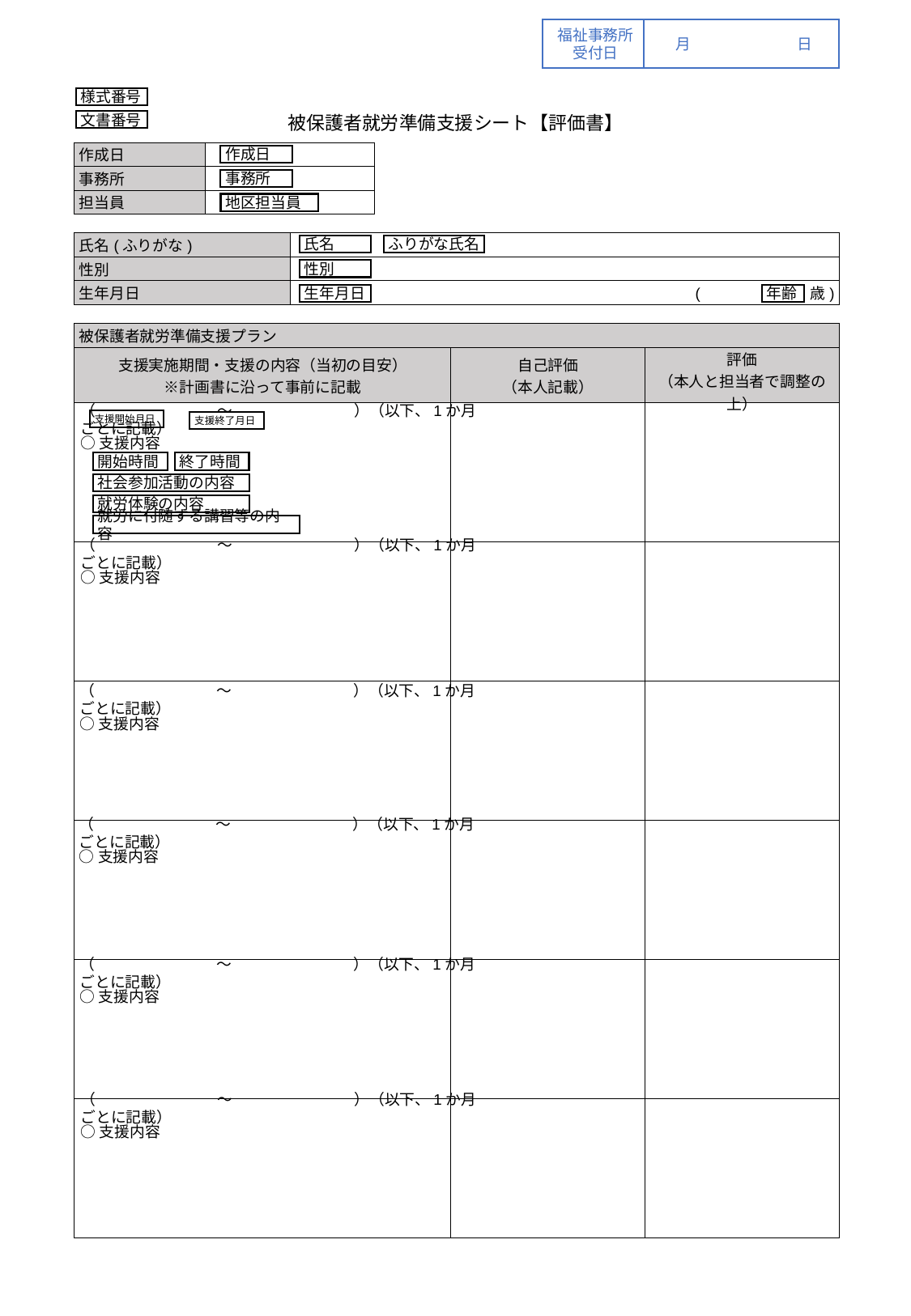

福祉事務所
受付日
月	日
様式番号
被保護者就労準備支援シート【評価書】
文書番号
| 作成日 |  |  |  |  |  |  |  |
| --- | --- | --- | --- | --- | --- | --- | --- |
| 事務所 |  |  |  |  |  |  |  |
| 担当員 |  |  |  |  |  |  |  |
作成日
事務所
地区担当員
| 氏名(ふりがな) |  |
| --- | --- |
| 性別 |  |
| 生年月日 | (　　　　　　　歳) |
氏名
ふりがな氏名
性別
年齢
生年月日
| 被保護者就労準備支援プラン |  |  |
| --- | --- | --- |
| 支援実施期間・支援の内容（当初の目安） ※計画書に沿って事前に記載 | 自己評価 （本人記載） | 評価 （本人と担当者で調整の上） |
|  |  |  |
|  |  |  |
|  |  |  |
|  |  |  |
|  |  |  |
|  |  |  |
（　　　　　　　　～　　　　　　　　）（以下、1か月ごとに記載）
支援開始月日
支援終了月日
○支援内容
開始時間
終了時間
社会参加活動の内容
就労体験の内容
就労に付随する講習等の内容
（　　　　　　　　～　　　　　　　　）（以下、1か月ごとに記載）
○支援内容
（　　　　　　　　～　　　　　　　　）（以下、1か月ごとに記載）
○支援内容
（　　　　　　　　～　　　　　　　　）（以下、1か月ごとに記載）
○支援内容
（　　　　　　　　～　　　　　　　　）（以下、1か月ごとに記載）
○支援内容
（　　　　　　　　～　　　　　　　　）（以下、1か月ごとに記載）
○支援内容